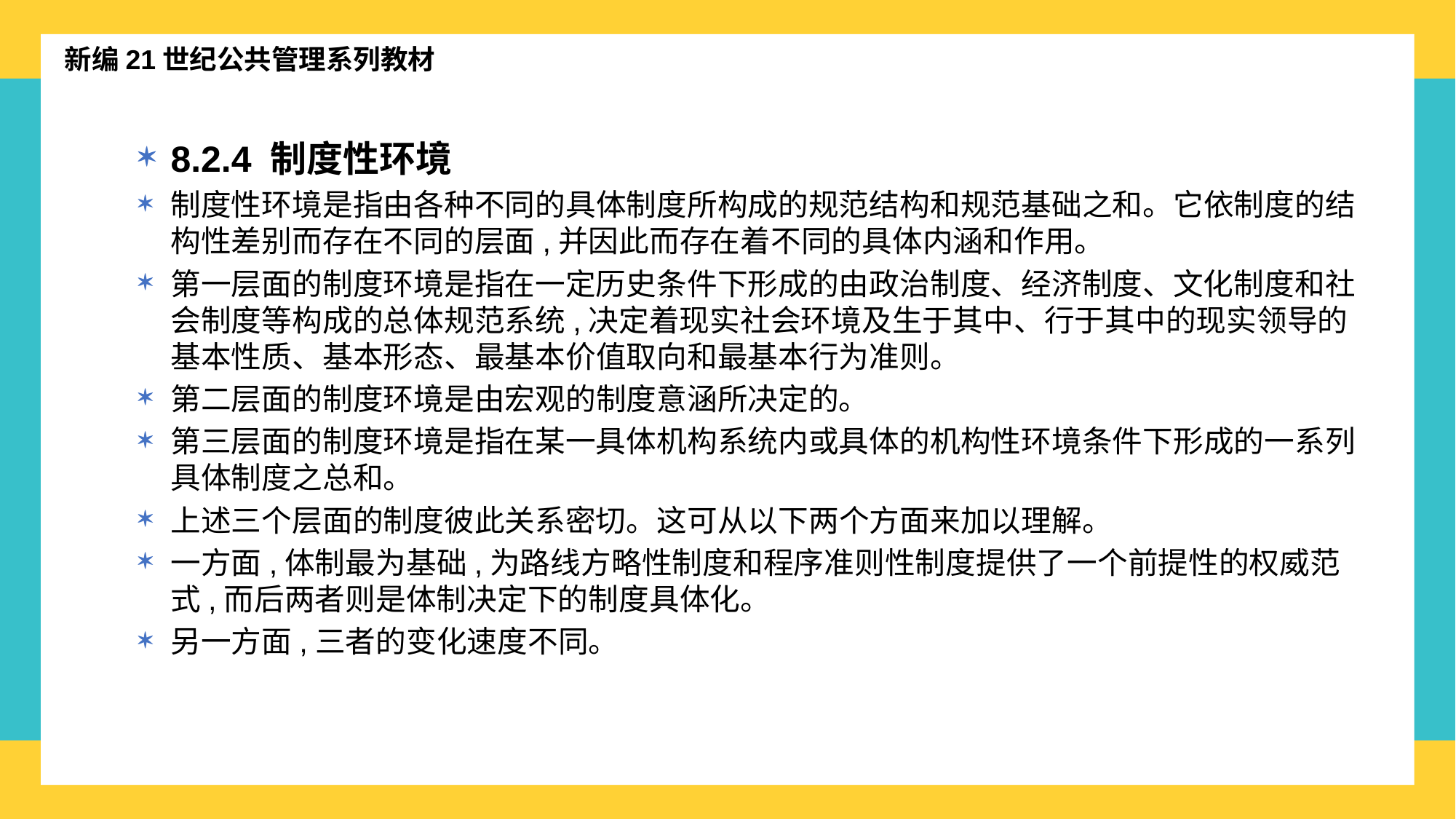

新编21世纪公共管理系列教材
8.2.4 制度性环境
制度性环境是指由各种不同的具体制度所构成的规范结构和规范基础之和。它依制度的结构性差别而存在不同的层面,并因此而存在着不同的具体内涵和作用。
第一层面的制度环境是指在一定历史条件下形成的由政治制度、经济制度、文化制度和社会制度等构成的总体规范系统,决定着现实社会环境及生于其中、行于其中的现实领导的基本性质、基本形态、最基本价值取向和最基本行为准则。
第二层面的制度环境是由宏观的制度意涵所决定的。
第三层面的制度环境是指在某一具体机构系统内或具体的机构性环境条件下形成的一系列具体制度之总和。
上述三个层面的制度彼此关系密切。这可从以下两个方面来加以理解。
一方面,体制最为基础,为路线方略性制度和程序准则性制度提供了一个前提性的权威范式,而后两者则是体制决定下的制度具体化。
另一方面,三者的变化速度不同。